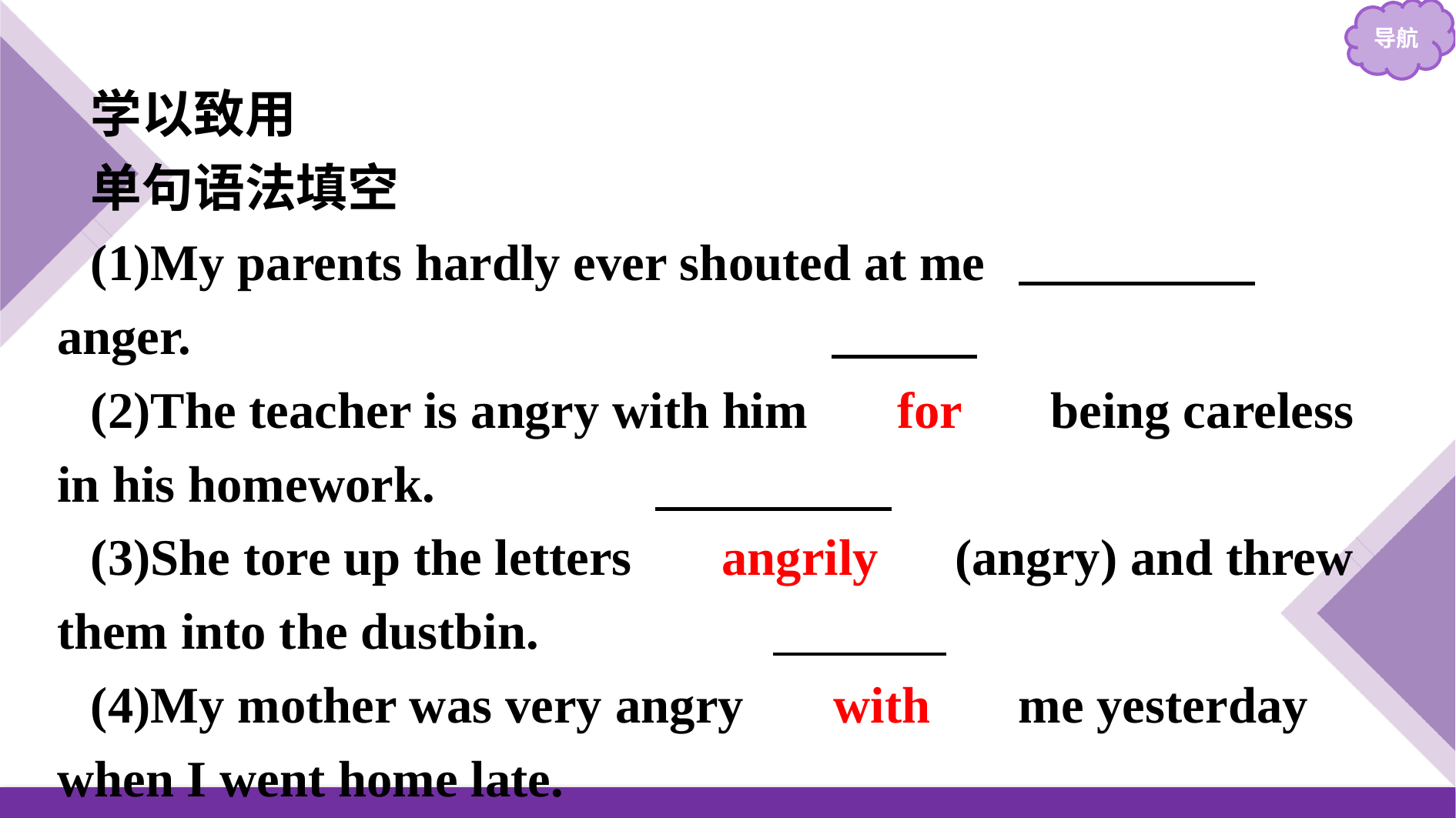

学以致用
单句语法填空
(1)My parents hardly ever shouted at me 　in/with　 anger.
(2)The teacher is angry with him 　for　 being careless in his homework.
(3)She tore up the letters 　angrily　(angry) and threw them into the dustbin.
(4)My mother was very angry 　with　 me yesterday when I went home late.